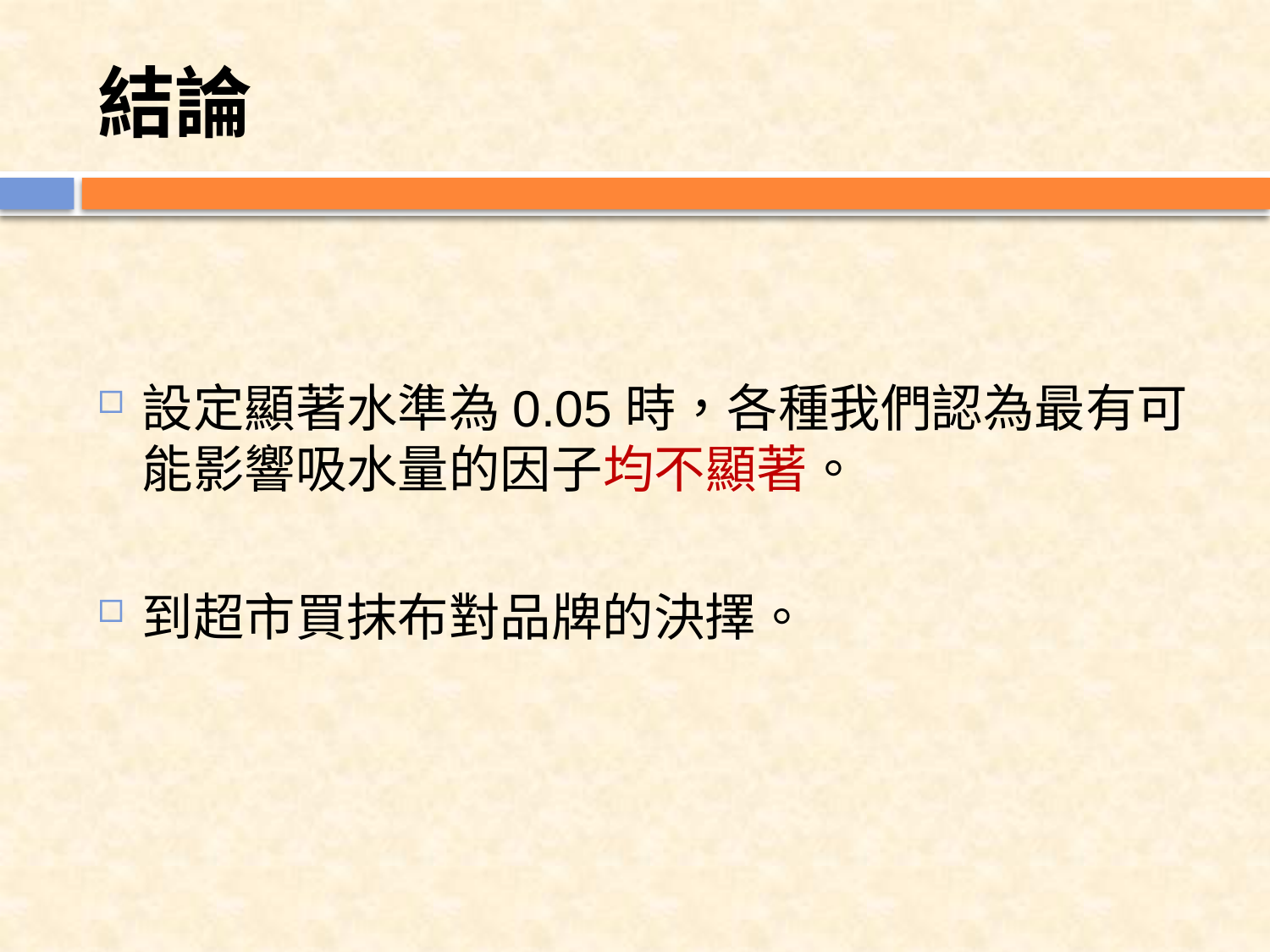

# 結論

設定顯著水準為0.05時，各種我們認為最有可能影響吸水量的因子均不顯著。

到超市買抹布對品牌的決擇。